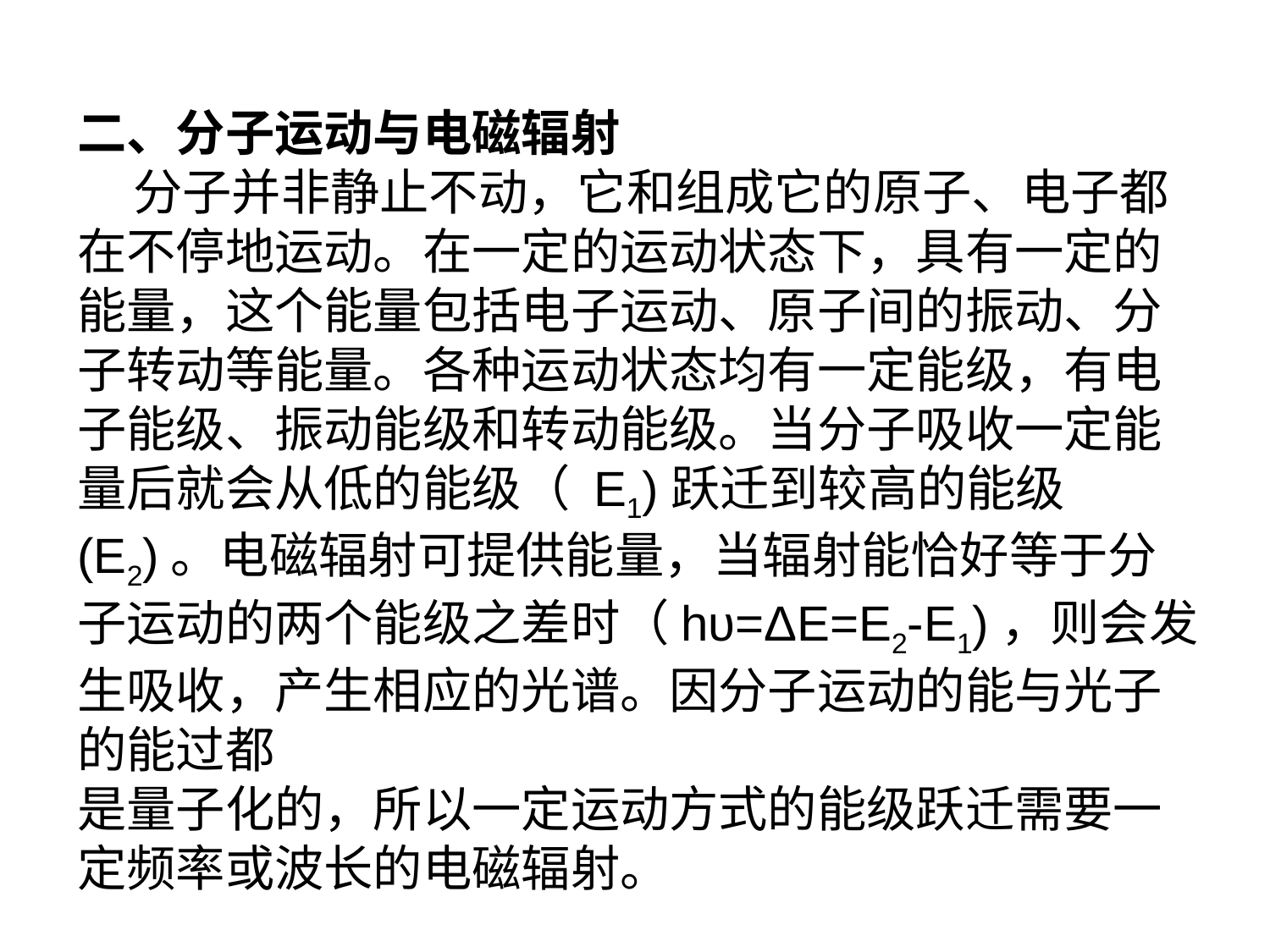

二、分子运动与电磁辐射
    分子并非静止不动，它和组成它的原子、电子都在不停地运动。在一定的运动状态下，具有一定的能量，这个能量包括电子运动、原子间的振动、分子转动等能量。各种运动状态均有一定能级，有电子能级、振动能级和转动能级。当分子吸收一定能量后就会从低的能级（ E1)跃迁到较高的能级(E2)。电磁辐射可提供能量，当辐射能恰好等于分子运动的两个能级之差时（hυ=ΔE=E2-E1)，则会发生吸收，产生相应的光谱。因分子运动的能与光子的能过都
是量子化的，所以一定运动方式的能级跃迁需要一定频率或波长的电磁辐射。